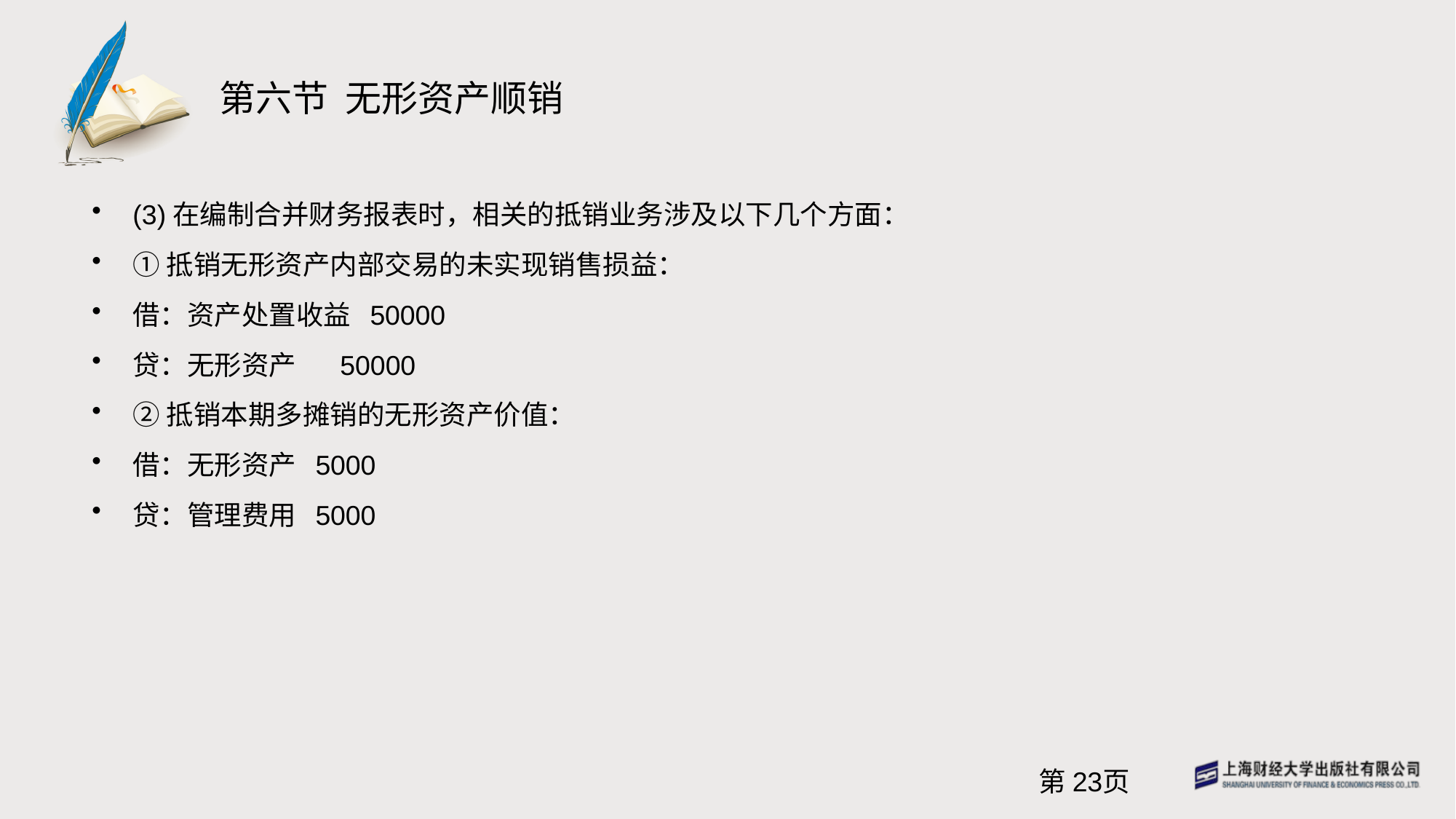

# 第六节  无形资产顺销
(3)在编制合并财务报表时，相关的抵销业务涉及以下几个方面：
①抵销无形资产内部交易的未实现销售损益：
借：资产处置收益  50000
贷：无形资产      50000
②抵销本期多摊销的无形资产价值：
借：无形资产  5000
贷：管理费用  5000

23